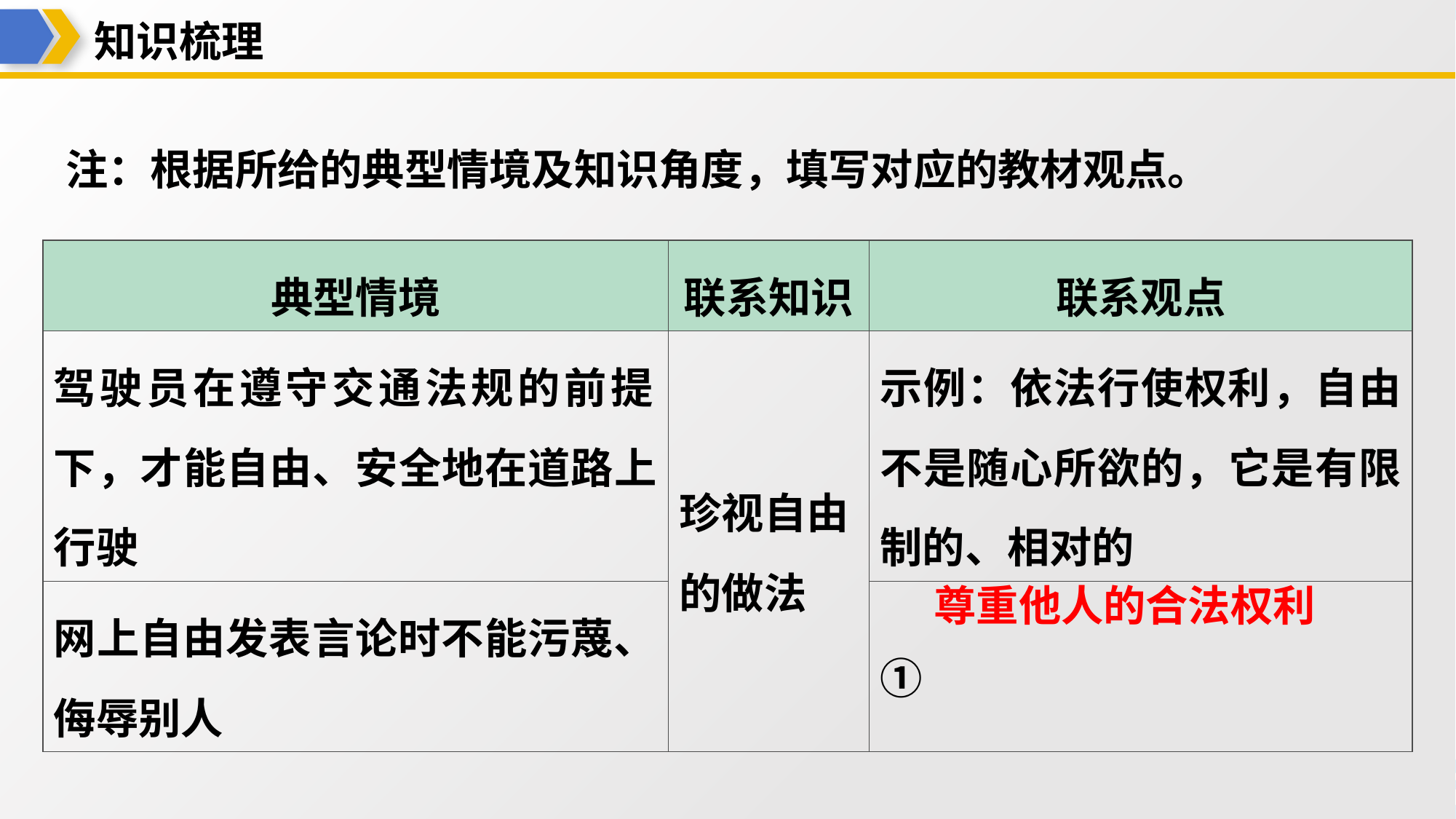

知识梳理
注：根据所给的典型情境及知识角度，填写对应的教材观点。
| 典型情境 | 联系知识 | 联系观点 |
| --- | --- | --- |
| 驾驶员在遵守交通法规的前提 下，才能自由、安全地在道路上 行驶 | 珍视自由的做法 | 示例：依法行使权利，自由不是随心所欲的，它是有限制的、相对的 |
| 网上自由发表言论时不能污蔑、 侮辱别人 |  | ①尊重他人的权利 |
尊重他人的合法权利